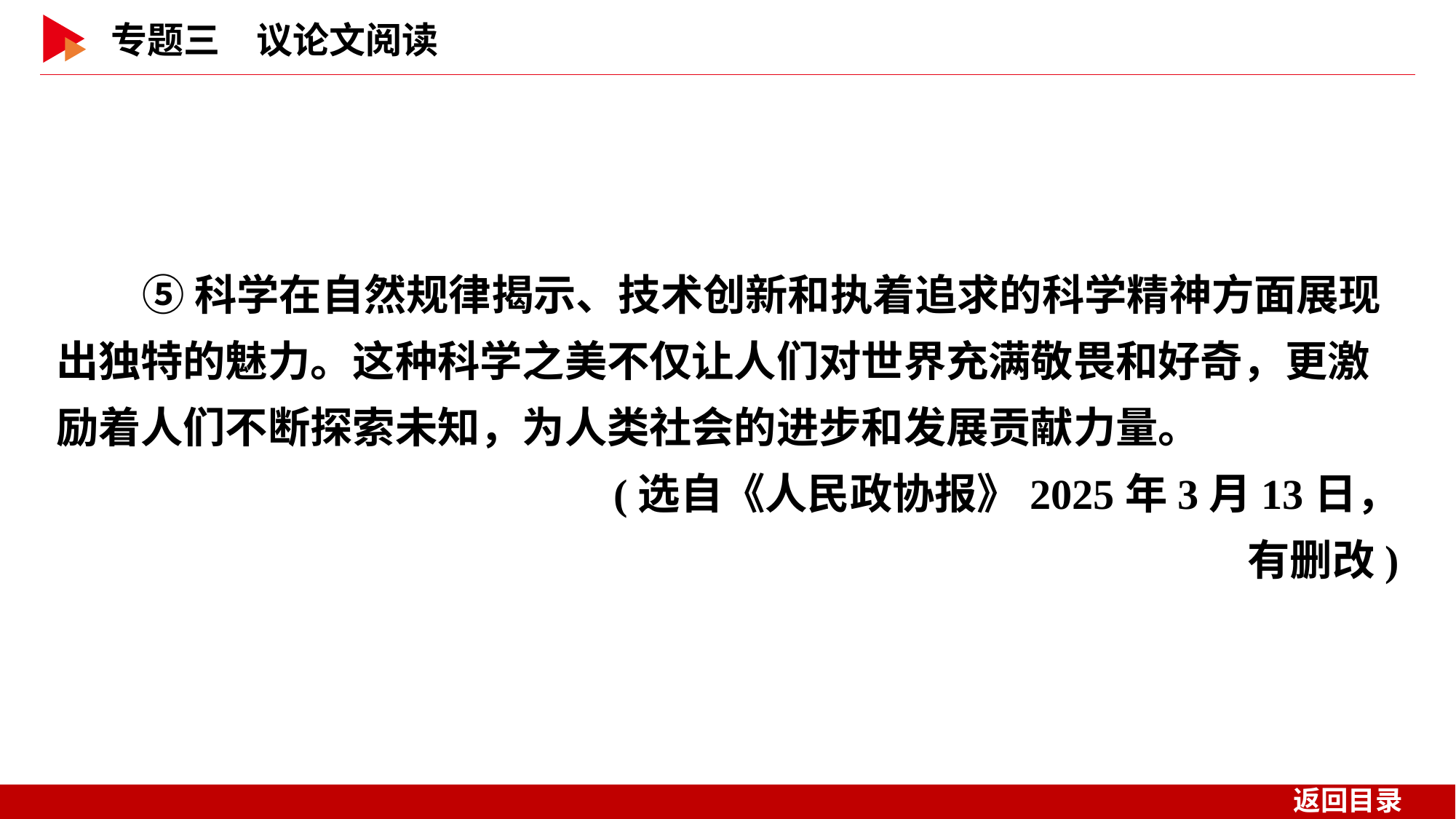

⑤科学在自然规律揭示、技术创新和执着追求的科学精神方面展现出独特的魅力。这种科学之美不仅让人们对世界充满敬畏和好奇，更激励着人们不断探索未知，为人类社会的进步和发展贡献力量。
(选自《人民政协报》2025年3月13日，
有删改)